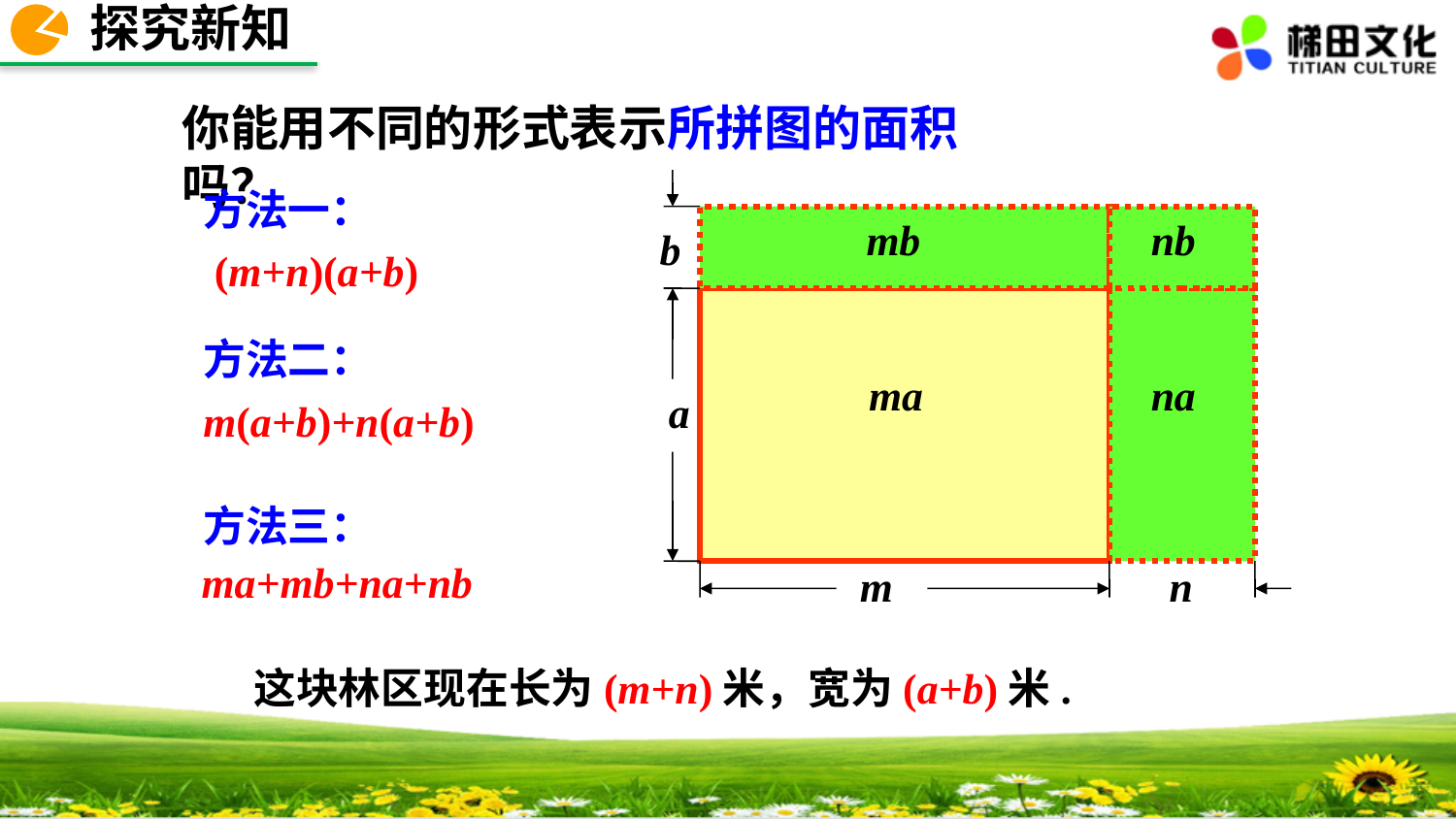

探究新知

你能用不同的形式表示所拼图的面积吗？

b
n

方法一：

mb
nb
(m+n)(a+b)

a

m

方法二：
ma
na
m(a+b)+n(a+b)
方法三：
ma+mb+na+nb
这块林区现在长为(m+n)米，宽为(a+b)米.